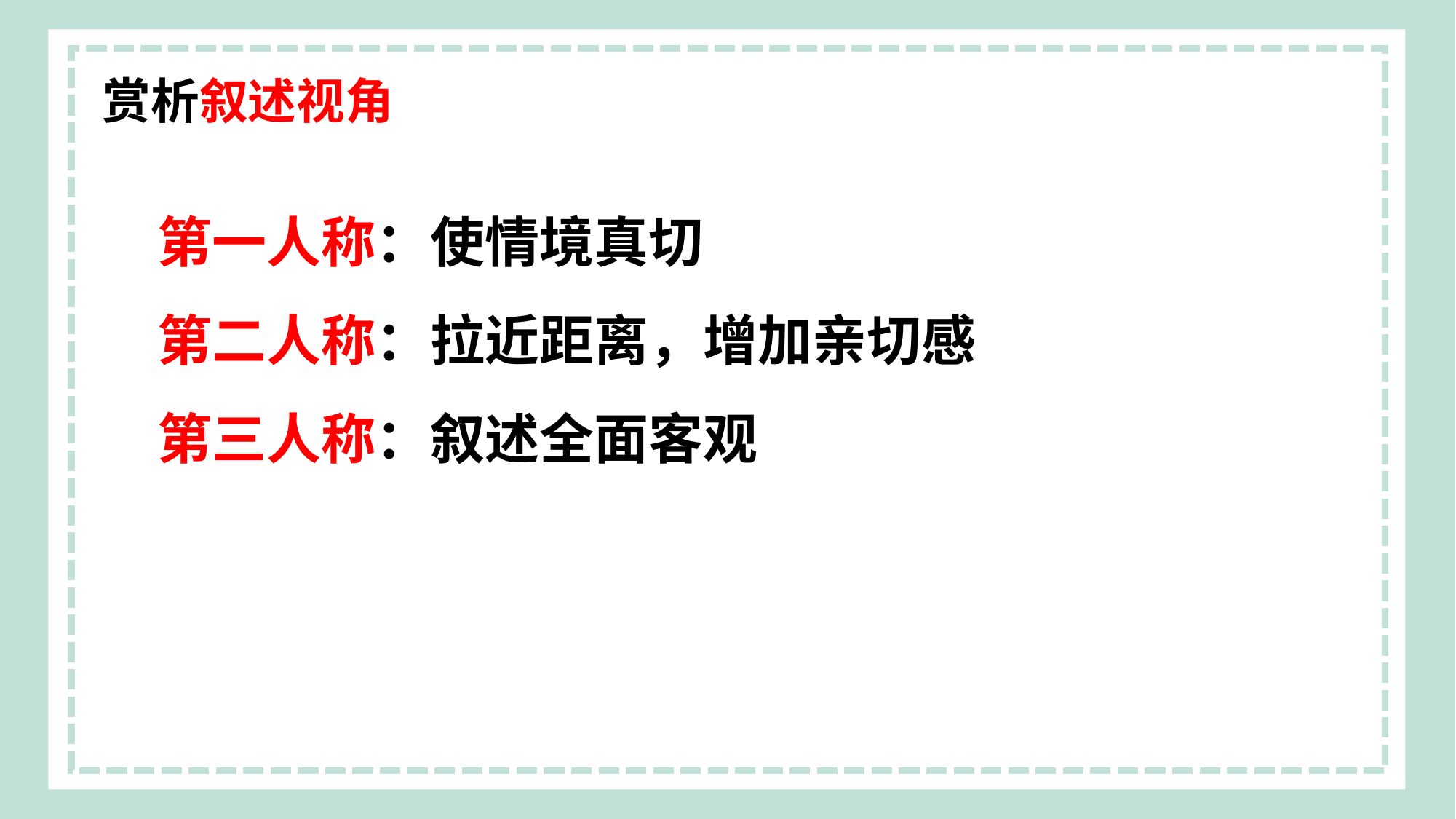

赏析叙述视角
第一人称：使情境真切
第二人称：拉近距离，增加亲切感
第三人称：叙述全面客观